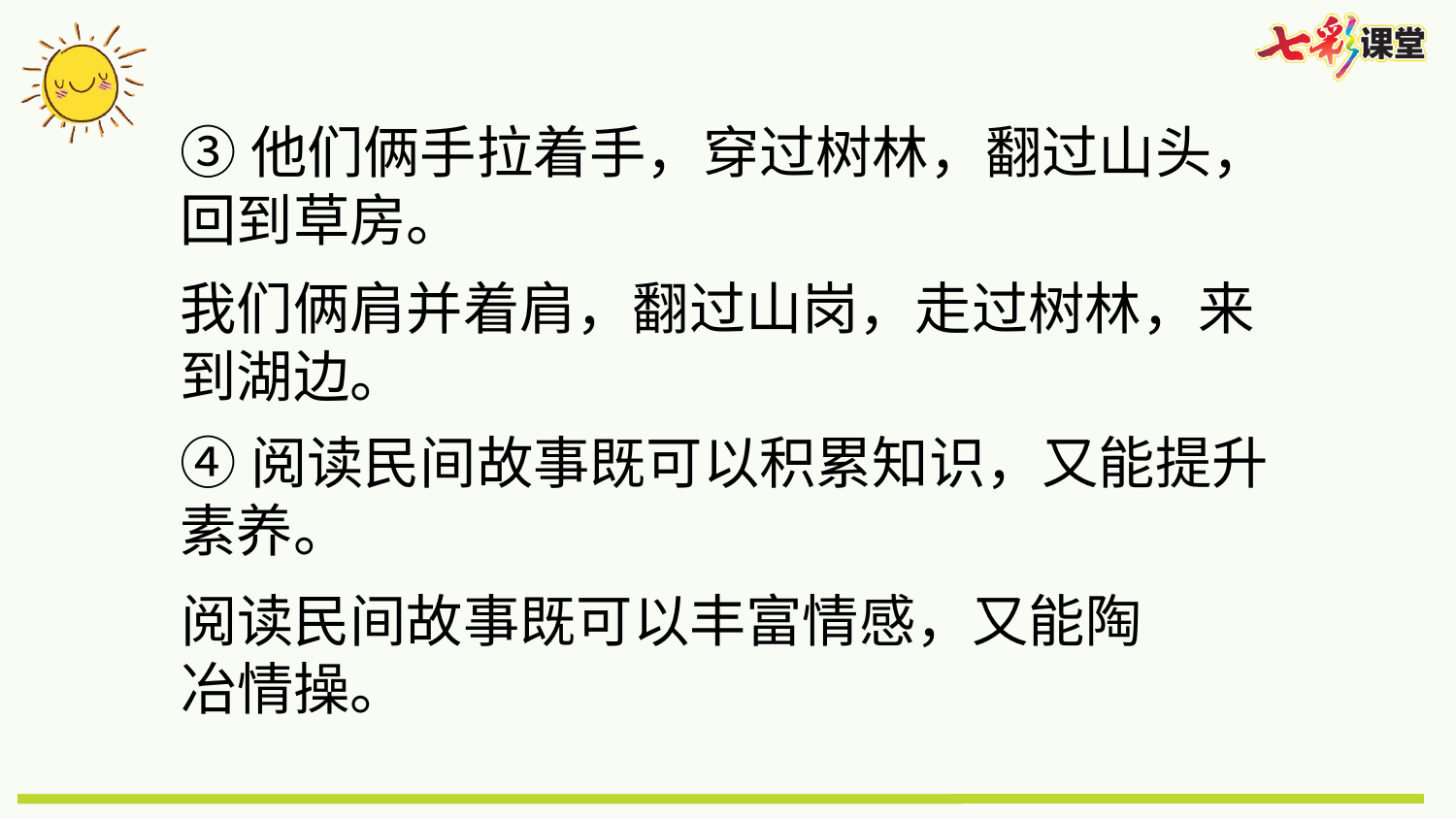

③他们俩手拉着手，穿过树林，翻过山头，回到草房。
我们俩肩并着肩，翻过山岗，走过树林，来到湖边。
④阅读民间故事既可以积累知识，又能提升素养。
阅读民间故事既可以丰富情感，又能陶冶情操。